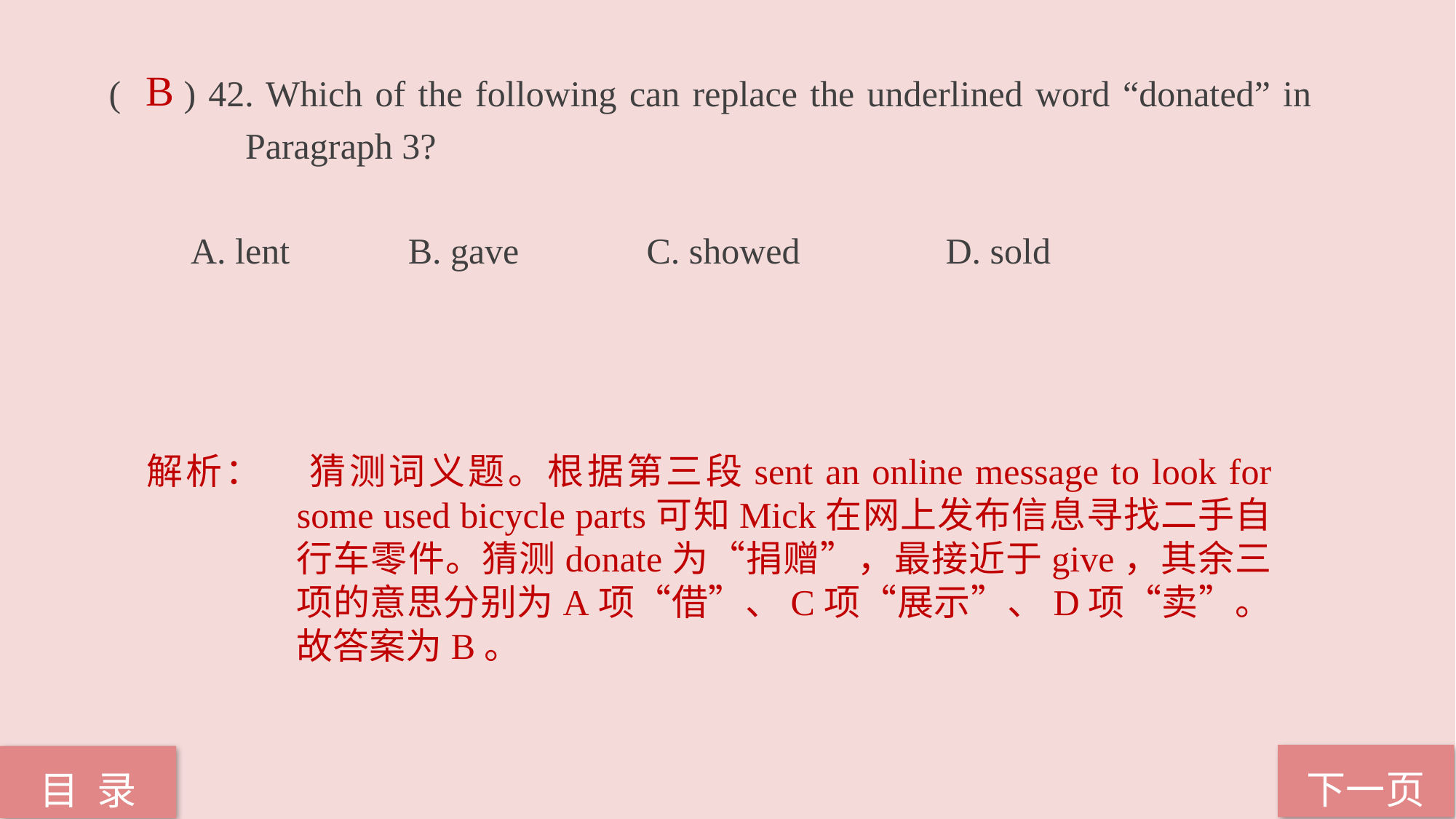

(     ) 42. Which of the following can replace the underlined word “donated” in 	  	   Paragraph 3?

         A. lent             B. gave              C. showed                D. sold
B
解析：	猜测词义题。根据第三段sent an online message to look for some used bicycle parts可知Mick在网上发布信息寻找二手自行车零件。猜测donate为“捐赠”，最接近于give，其余三项的意思分别为A项“借”、C项“展示”、D项“卖”。故答案为B。